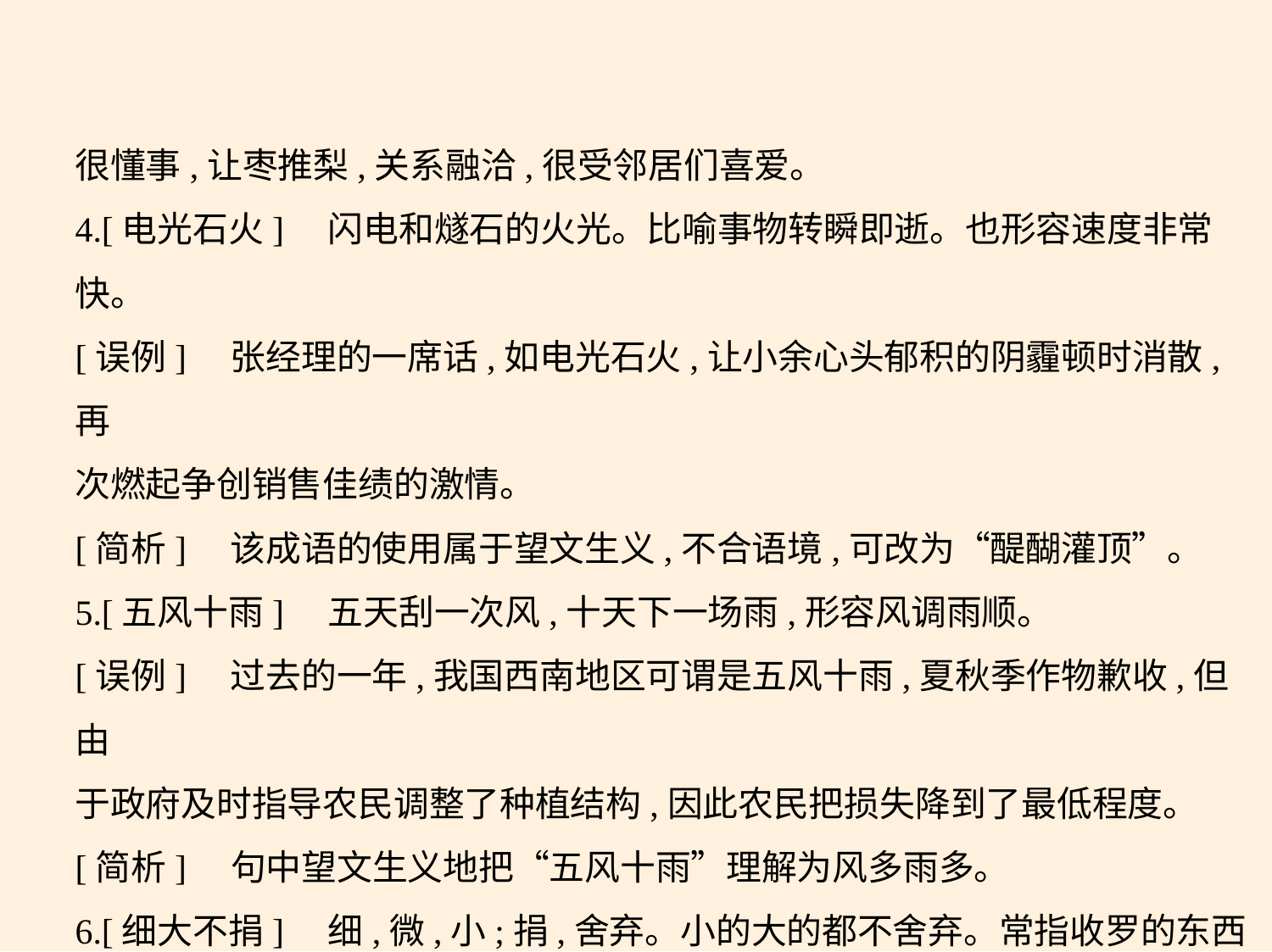

很懂事,让枣推梨,关系融洽,很受邻居们喜爱。
4.[电光石火]　闪电和燧石的火光。比喻事物转瞬即逝。也形容速度非常
快。
[误例]　张经理的一席话,如电光石火,让小余心头郁积的阴霾顿时消散,再
次燃起争创销售佳绩的激情。
[简析]　该成语的使用属于望文生义,不合语境,可改为“醍醐灌顶”。
5.[五风十雨]　五天刮一次风,十天下一场雨,形容风调雨顺。
[误例]　过去的一年,我国西南地区可谓是五风十雨,夏秋季作物歉收,但由
于政府及时指导农民调整了种植结构,因此农民把损失降到了最低程度。
[简析]    句中望文生义地把“五风十雨”理解为风多雨多。
6.[细大不捐]　细,微,小;捐,舍弃。小的大的都不舍弃。常指收罗的东西
多,毫无遗漏。